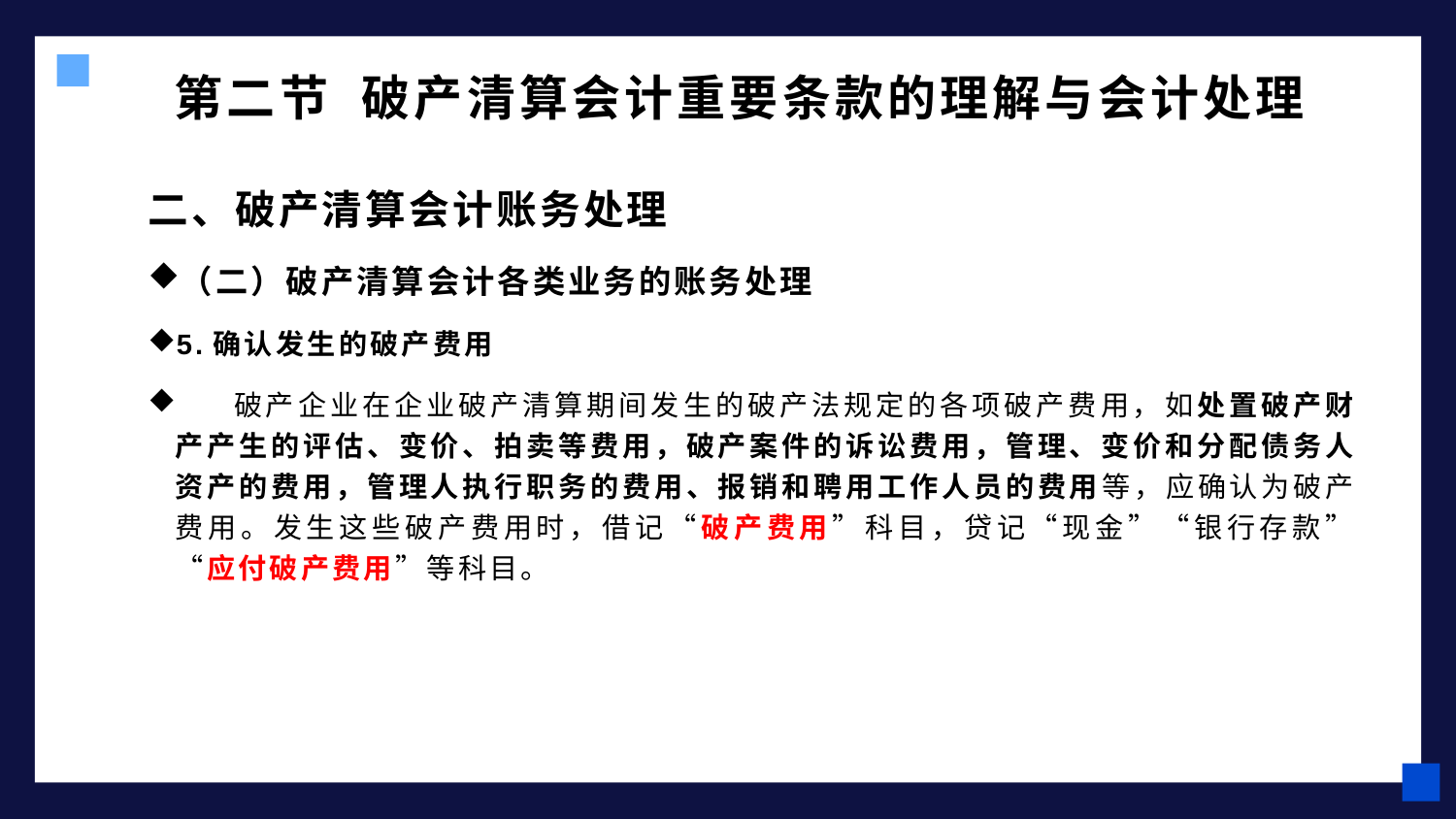

# 第二节  破产清算会计重要条款的理解与会计处理
二、破产清算会计账务处理
（二）破产清算会计各类业务的账务处理
5.确认发生的破产费用
     破产企业在企业破产清算期间发生的破产法规定的各项破产费用，如处置破产财产产生的评估、变价、拍卖等费用，破产案件的诉讼费用，管理、变价和分配债务人资产的费用，管理人执行职务的费用、报销和聘用工作人员的费用等，应确认为破产费用。发生这些破产费用时，借记“破产费用”科目，贷记“现金”“银行存款”“应付破产费用”等科目。